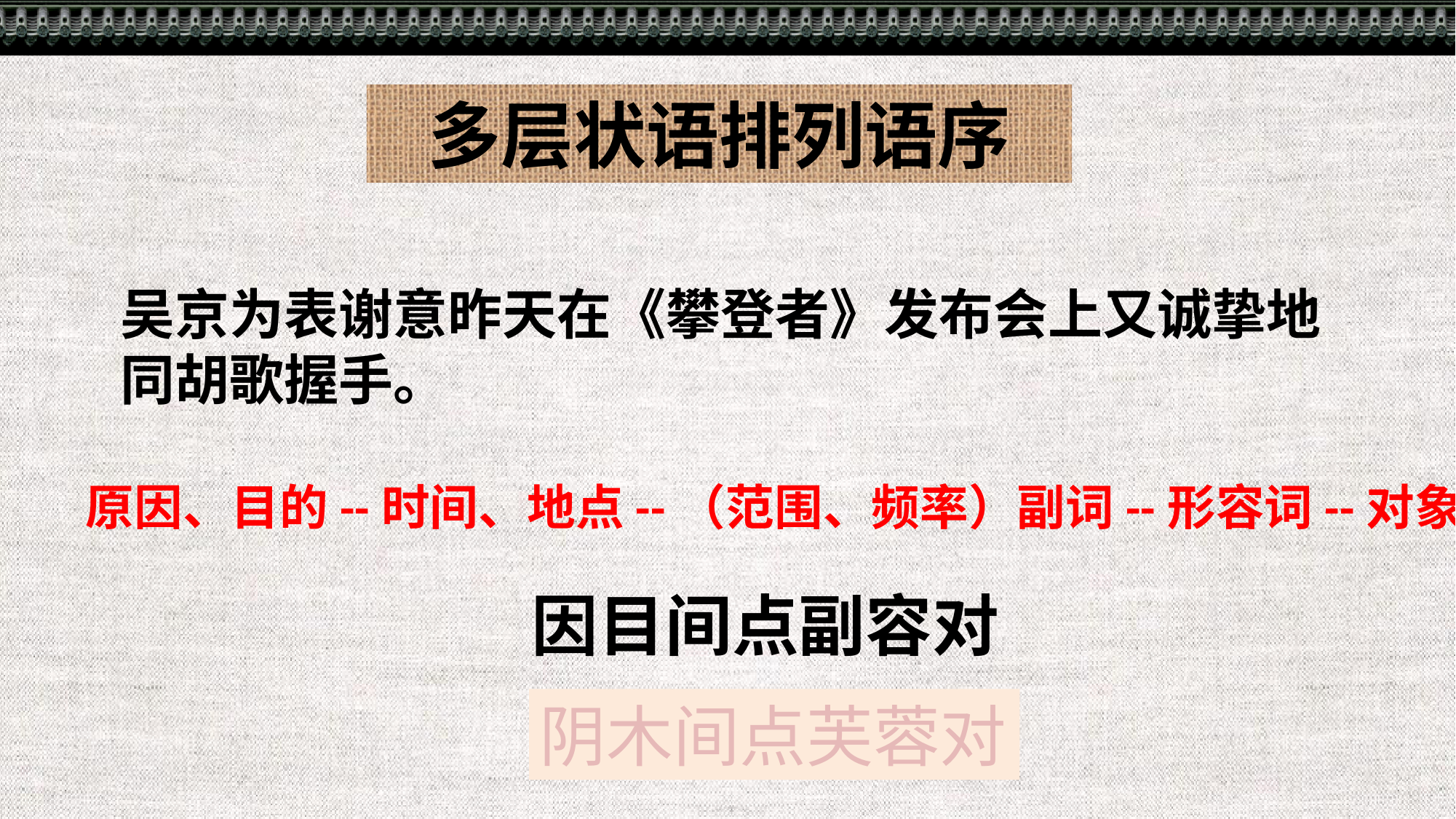

多层状语排列语序
吴京为表谢意昨天在《攀登者》发布会上又诚挚地同胡歌握手。
原因、目的--时间、地点--（范围、频率）副词--形容词--对象
因目间点副容对
阴木间点芙蓉对